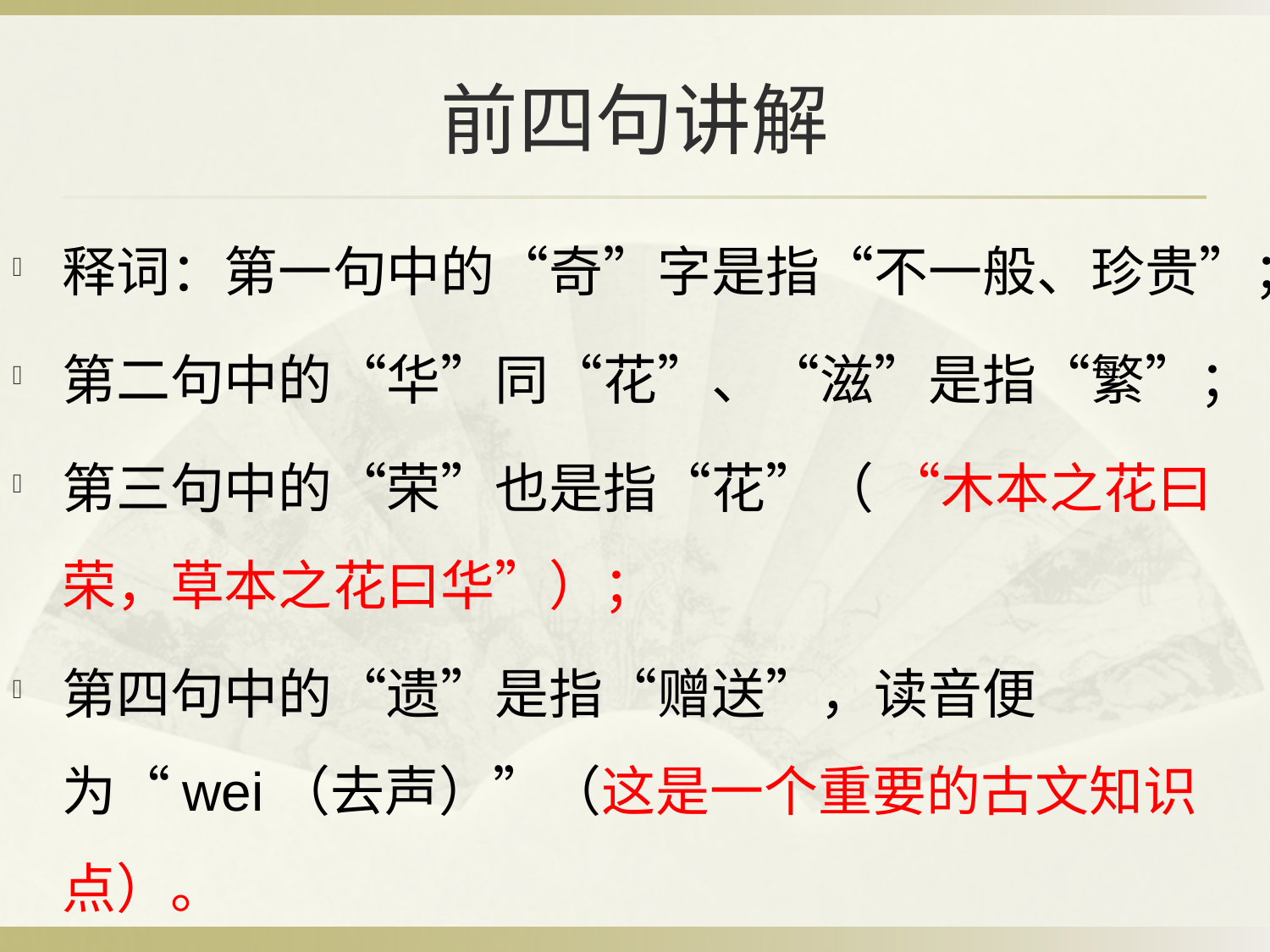

# 前四句讲解
释词：第一句中的“奇”字是指“不一般、珍贵”；
第二句中的“华”同“花”、“滋”是指“繁”；
第三句中的“荣”也是指“花”（ “木本之花曰荣，草本之花曰华”）；
第四句中的“遗”是指“赠送”，读音便为“wei（去声）”（这是一个重要的古文知识点）。